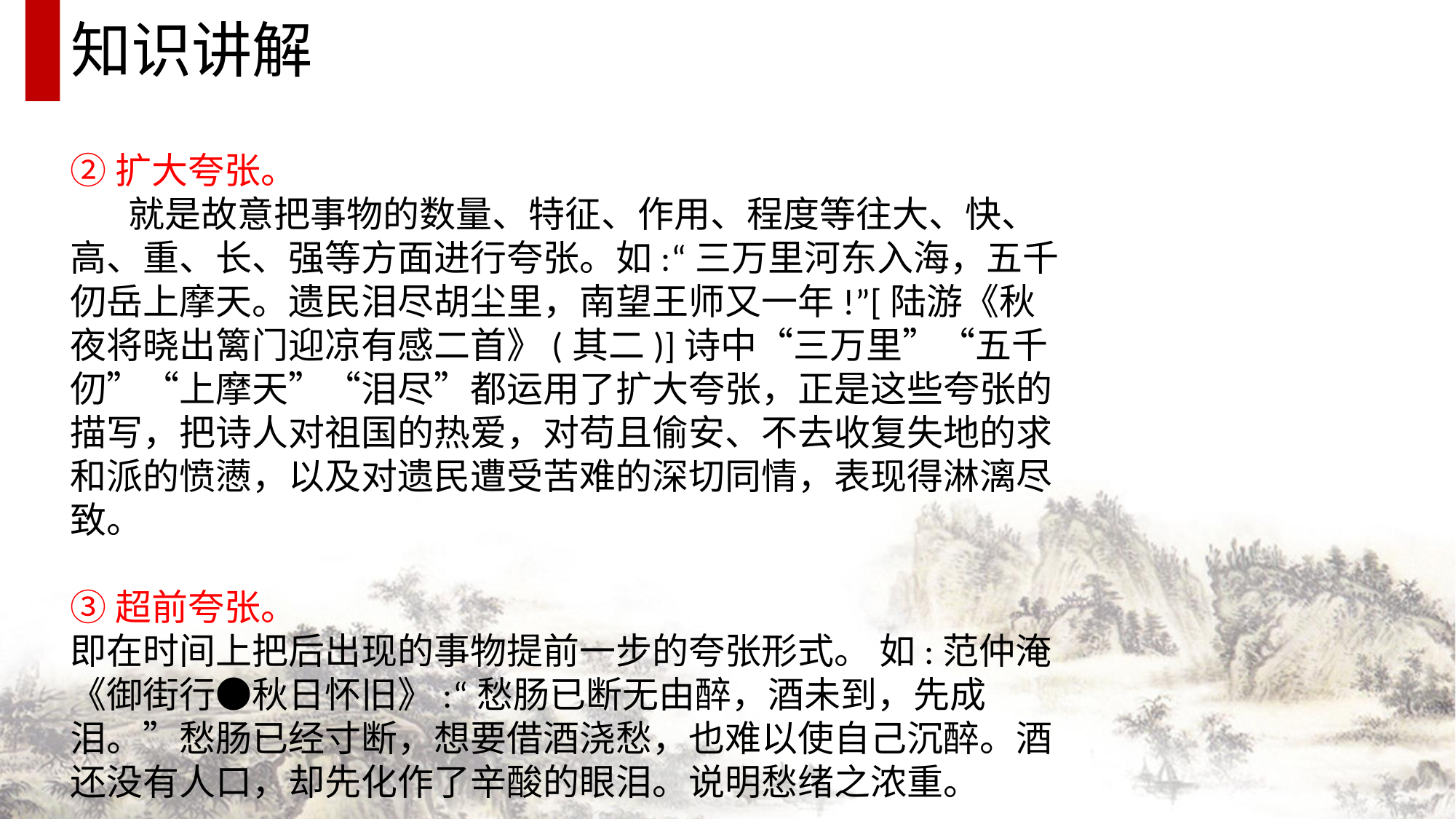

知识讲解
②扩大夸张。
      就是故意把事物的数量、特征、作用、程度等往大、快、高、重、长、强等方面进行夸张。如:“三万里河东入海，五千仞岳上摩天。遗民泪尽胡尘里，南望王师又一年!”[陆游《秋夜将晓出篱门迎凉有感二首》(其二)]诗中“三万里”“五千仞”“上摩天”“泪尽”都运用了扩大夸张，正是这些夸张的描写，把诗人对祖国的热爱，对苟且偷安、不去收复失地的求和派的愤懑，以及对遗民遭受苦难的深切同情，表现得淋漓尽致。

③超前夸张。
即在时间上把后出现的事物提前一步的夸张形式。 如:范仲淹《御街行●秋日怀旧》:“愁肠已断无由醉，酒未到，先成泪。”愁肠已经寸断，想要借酒浇愁，也难以使自己沉醉。酒还没有人口，却先化作了辛酸的眼泪。说明愁绪之浓重。